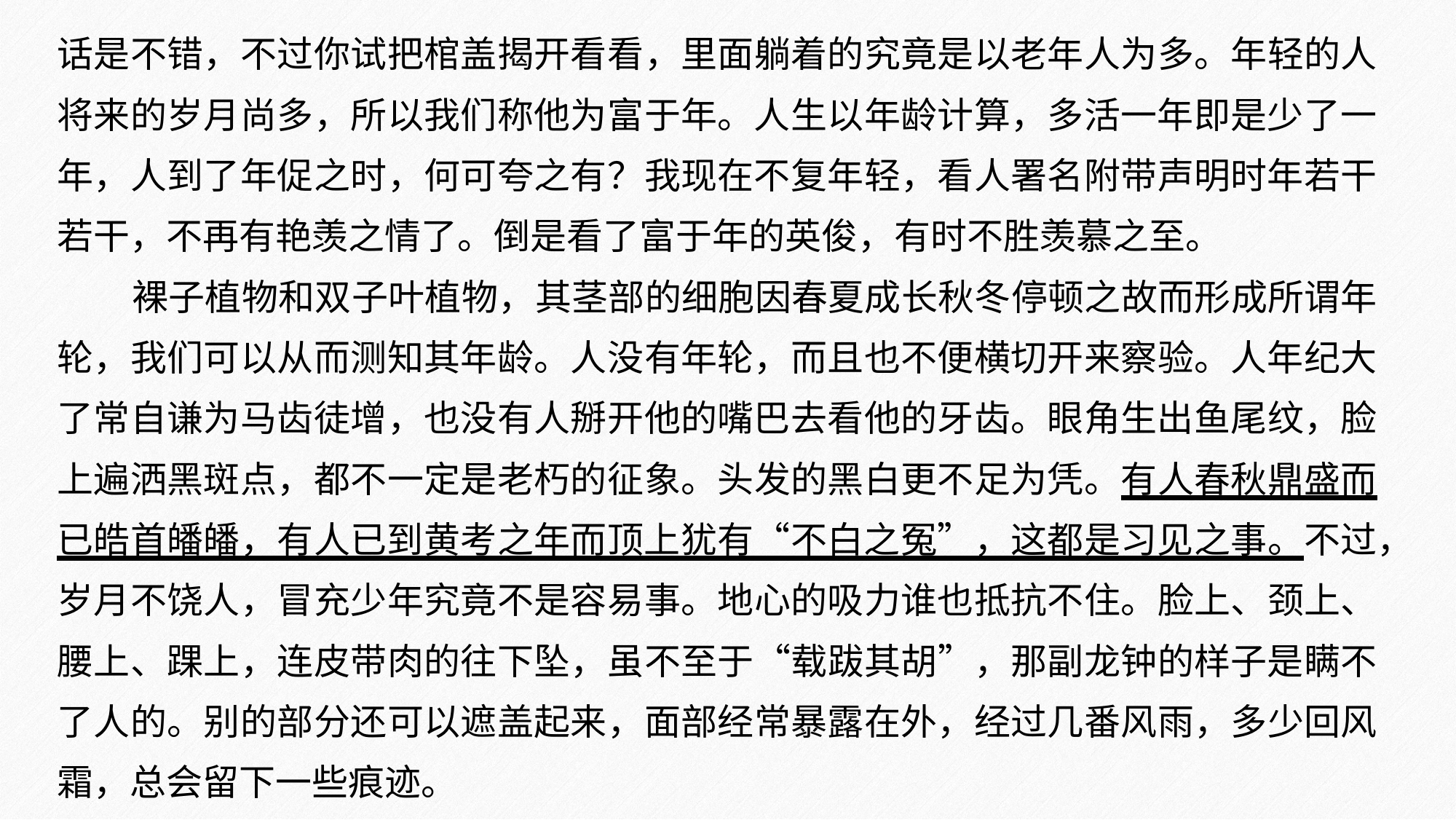

话是不错，不过你试把棺盖揭开看看，里面躺着的究竟是以老年人为多。年轻的人将来的岁月尚多，所以我们称他为富于年。人生以年龄计算，多活一年即是少了一年，人到了年促之时，何可夸之有？我现在不复年轻，看人署名附带声明时年若干若干，不再有艳羡之情了。倒是看了富于年的英俊，有时不胜羡慕之至。
裸子植物和双子叶植物，其茎部的细胞因春夏成长秋冬停顿之故而形成所谓年轮，我们可以从而测知其年龄。人没有年轮，而且也不便横切开来察验。人年纪大了常自谦为马齿徒增，也没有人掰开他的嘴巴去看他的牙齿。眼角生出鱼尾纹，脸上遍洒黑斑点，都不一定是老朽的征象。头发的黑白更不足为凭。有人春秋鼎盛而已皓首皤皤，有人已到黄考之年而顶上犹有“不白之冤”，这都是习见之事。不过，岁月不饶人，冒充少年究竟不是容易事。地心的吸力谁也抵抗不住。脸上、颈上、腰上、踝上，连皮带肉的往下坠，虽不至于“载跋其胡”，那副龙钟的样子是瞒不了人的。别的部分还可以遮盖起来，面部经常暴露在外，经过几番风雨，多少回风霜，总会留下一些痕迹。